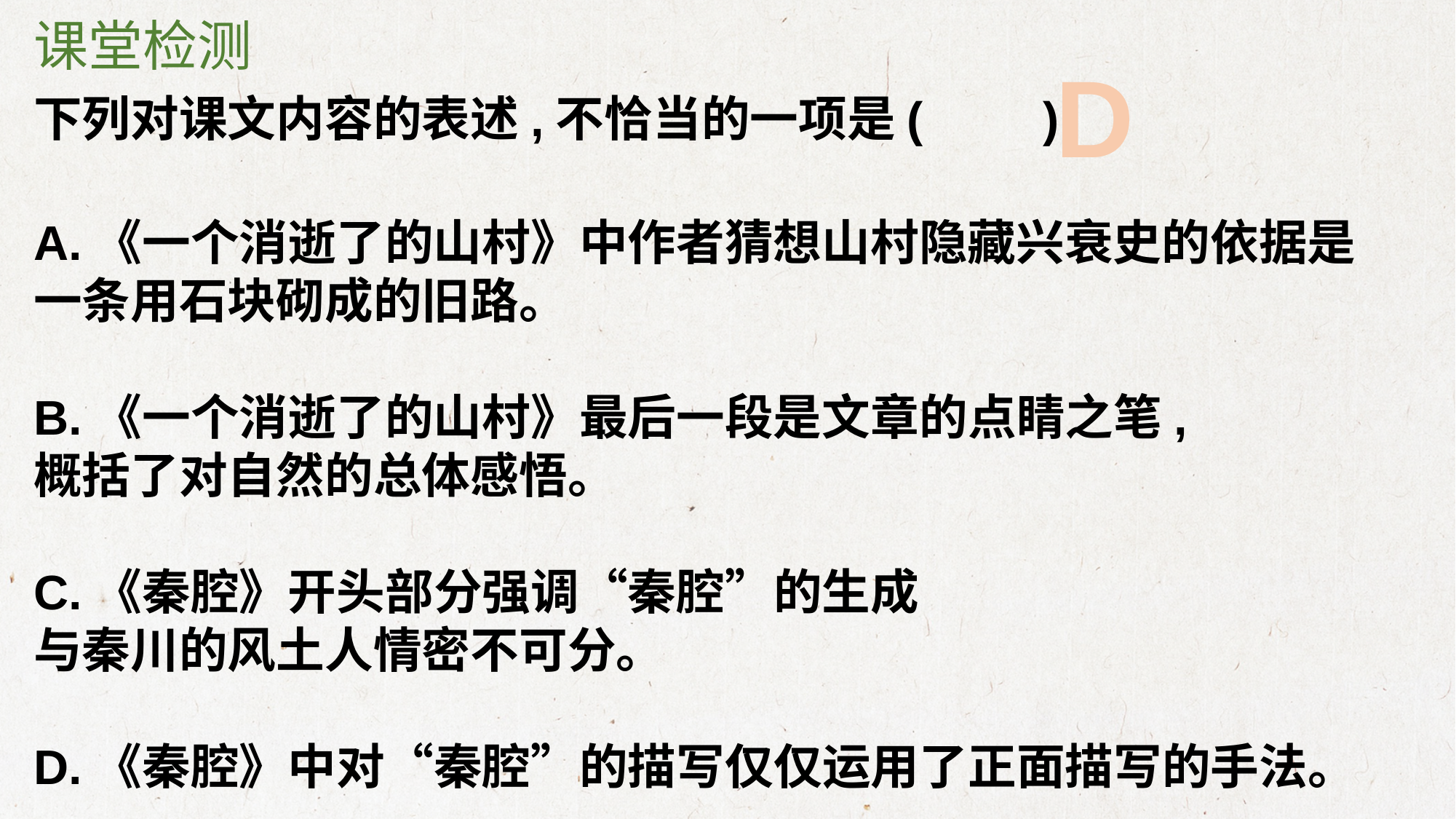

课堂检测
D
下列对课文内容的表述,不恰当的一项是	(　　)

A.《一个消逝了的山村》中作者猜想山村隐藏兴衰史的依据是
一条用石块砌成的旧路。

B.《一个消逝了的山村》最后一段是文章的点睛之笔,
概括了对自然的总体感悟。

C.《秦腔》开头部分强调“秦腔”的生成
与秦川的风土人情密不可分。

D.《秦腔》中对“秦腔”的描写仅仅运用了正面描写的手法。